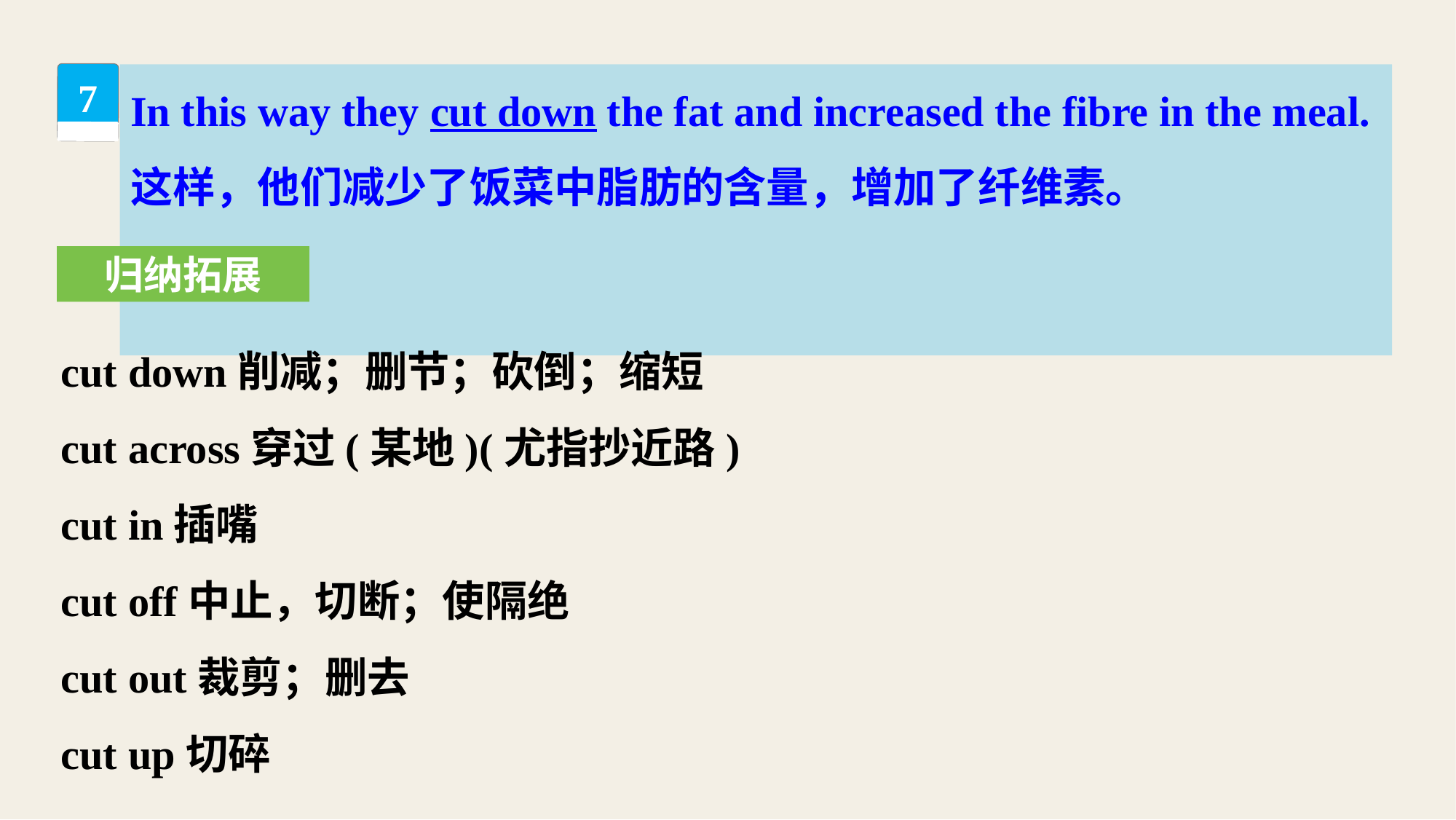

In this way they cut down the fat and increased the fibre in the meal.
这样，他们减少了饭菜中脂肪的含量，增加了纤维素。

7

归纳拓展
cut down削减；删节；砍倒；缩短
cut across穿过(某地)(尤指抄近路)
cut in插嘴
cut off中止，切断；使隔绝
cut out裁剪；删去
cut up切碎